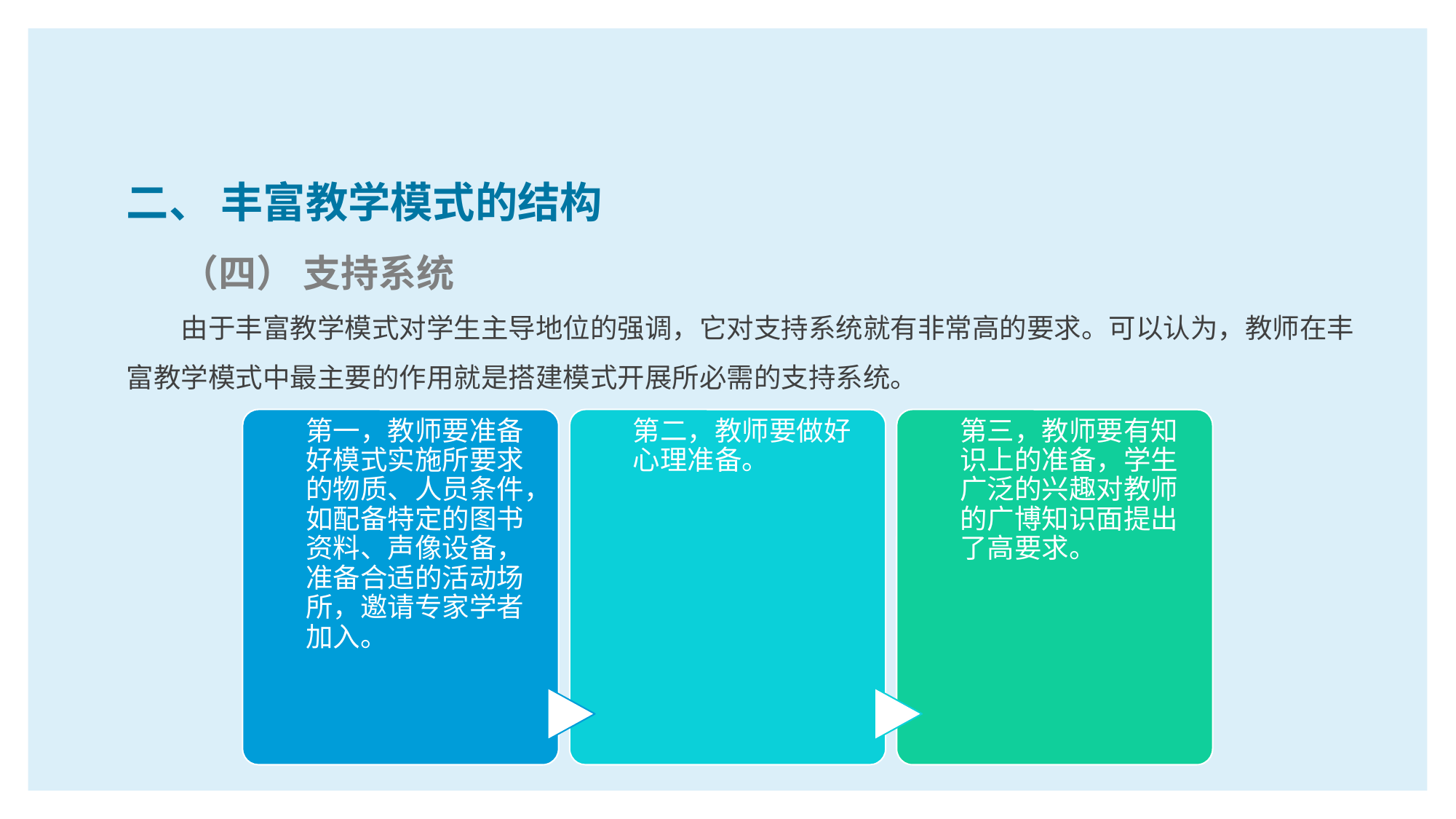

二、 丰富教学模式的结构
（四） 支持系统
由于丰富教学模式对学生主导地位的强调，它对支持系统就有非常高的要求。可以认为，教师在丰富教学模式中最主要的作用就是搭建模式开展所必需的支持系统。

第一，教师要准备好模式实施所要求的物质、人员条件，如配备特定的图书资料、声像设备，准备合适的活动场所，邀请专家学者加入。

第二，教师要做好心理准备。

第三，教师要有知识上的准备，学生广泛的兴趣对教师的广博知识面提出了高要求。